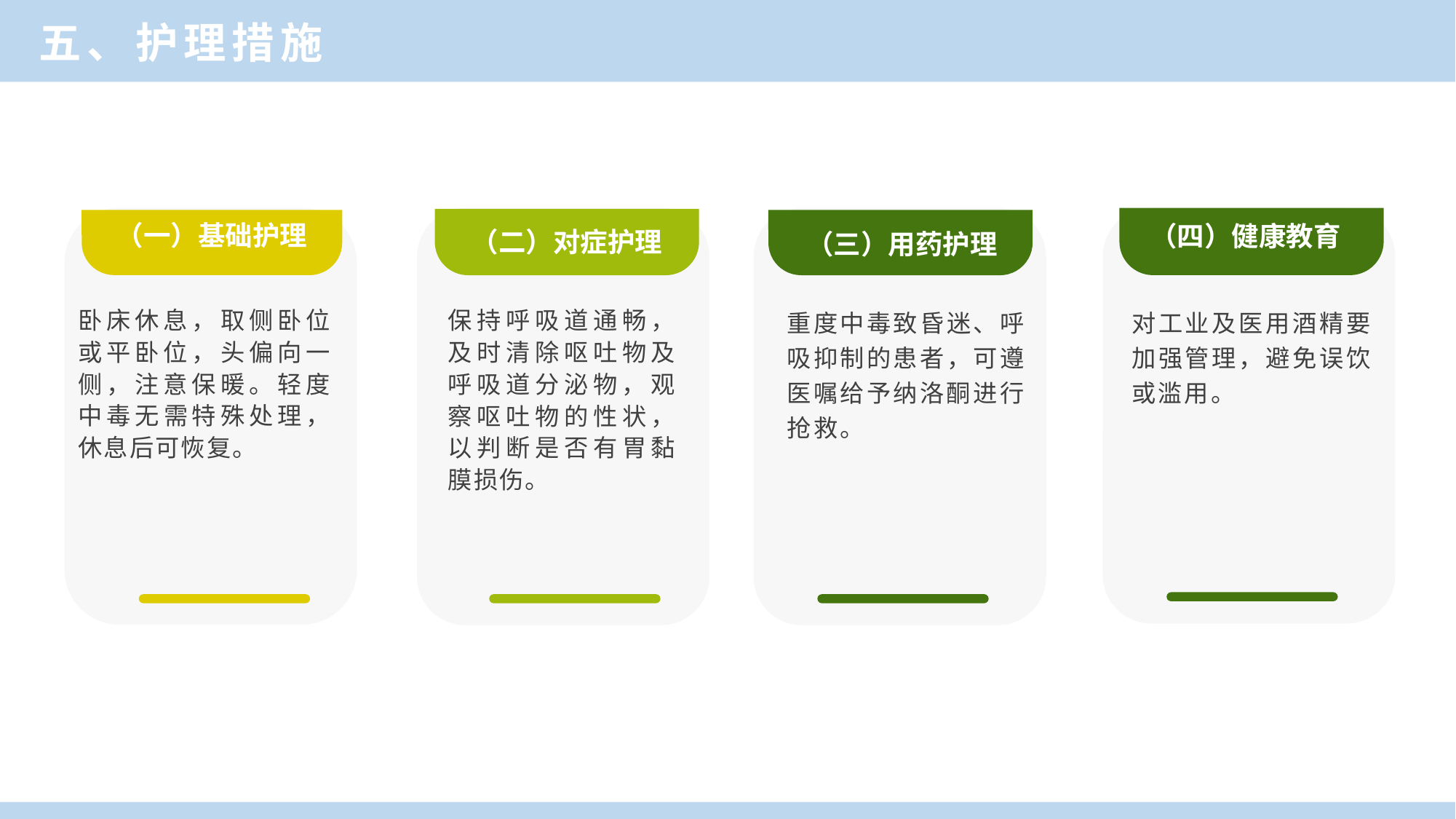

五、护理措施

（一）基础护理
（四）健康教育
（二）对症护理
（三）用药护理
卧床休息，取侧卧位或平卧位，头偏向一侧，注意保暖。轻度中毒无需特殊处理，休息后可恢复。
保持呼吸道通畅，及时清除呕吐物及呼吸道分泌物，观察呕吐物的性状，以判断是否有胃黏膜损伤。
重度中毒致昏迷、呼吸抑制的患者，可遵医嘱给予纳洛酮进行抢救。
对工业及医用酒精要加强管理，避免误饮或滥用。